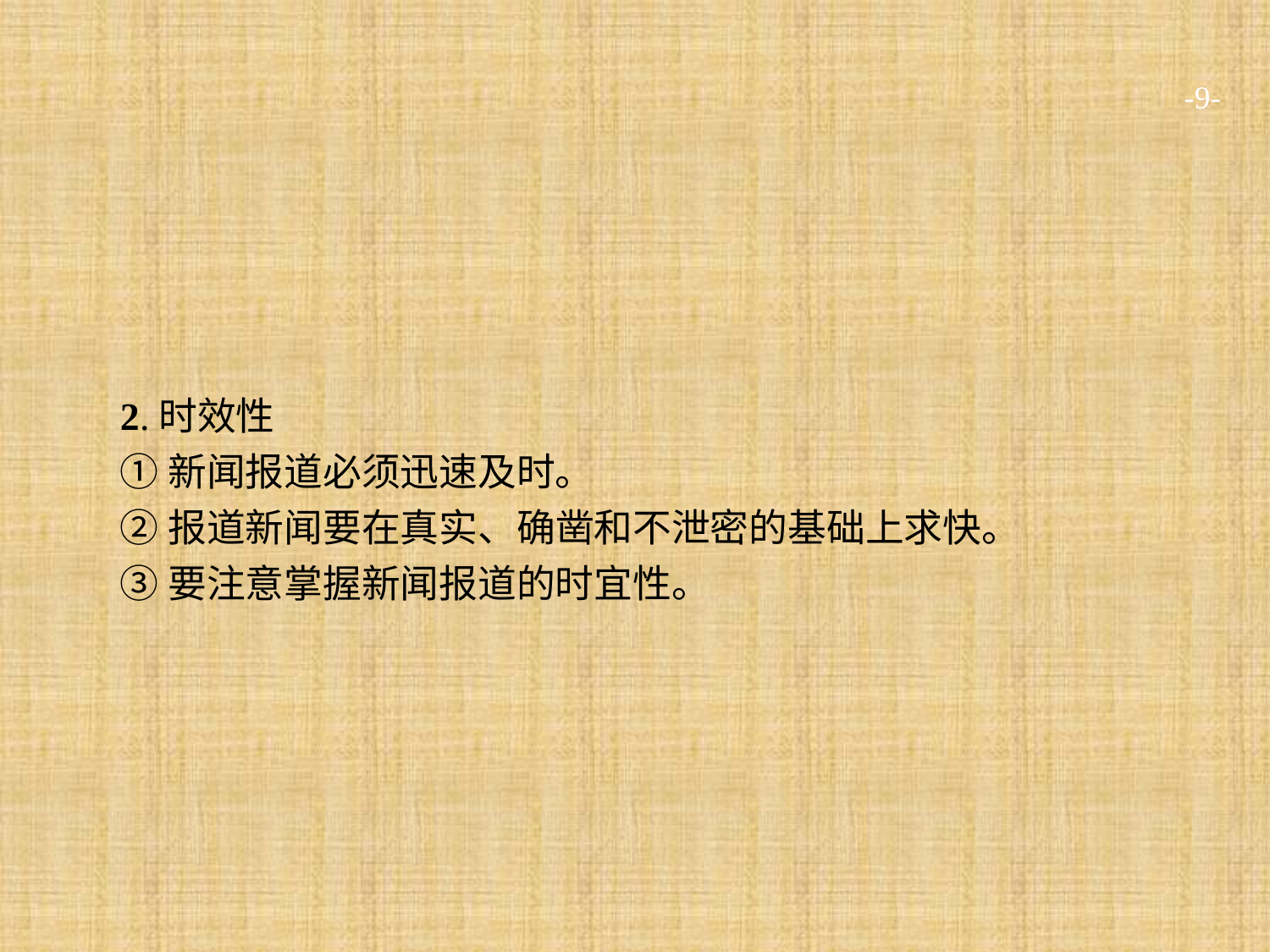

-9-
2.时效性
①新闻报道必须迅速及时。
②报道新闻要在真实、确凿和不泄密的基础上求快。
③要注意掌握新闻报道的时宜性。